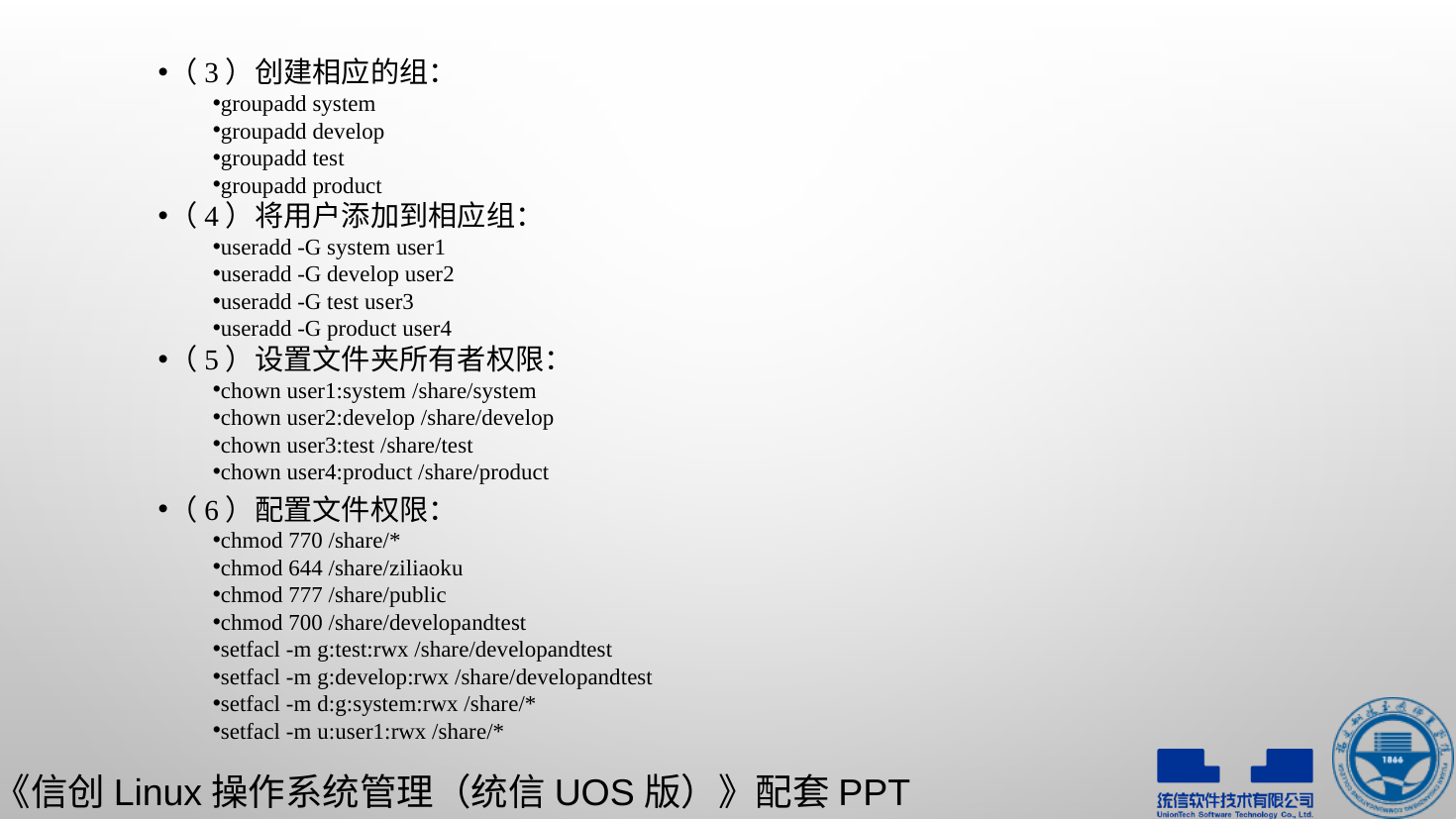

（3）创建相应的组：
groupadd system
groupadd develop
groupadd test
groupadd product
（4）将用户添加到相应组：
useradd -G system user1
useradd -G develop user2
useradd -G test user3
useradd -G product user4
（5）设置文件夹所有者权限：
chown user1:system /share/system
chown user2:develop /share/develop
chown user3:test /share/test
chown user4:product /share/product
（6）配置文件权限：
chmod 770 /share/*
chmod 644 /share/ziliaoku
chmod 777 /share/public
chmod 700 /share/developandtest
setfacl -m g:test:rwx /share/developandtest
setfacl -m g:develop:rwx /share/developandtest
setfacl -m d:g:system:rwx /share/*
setfacl -m u:user1:rwx /share/*